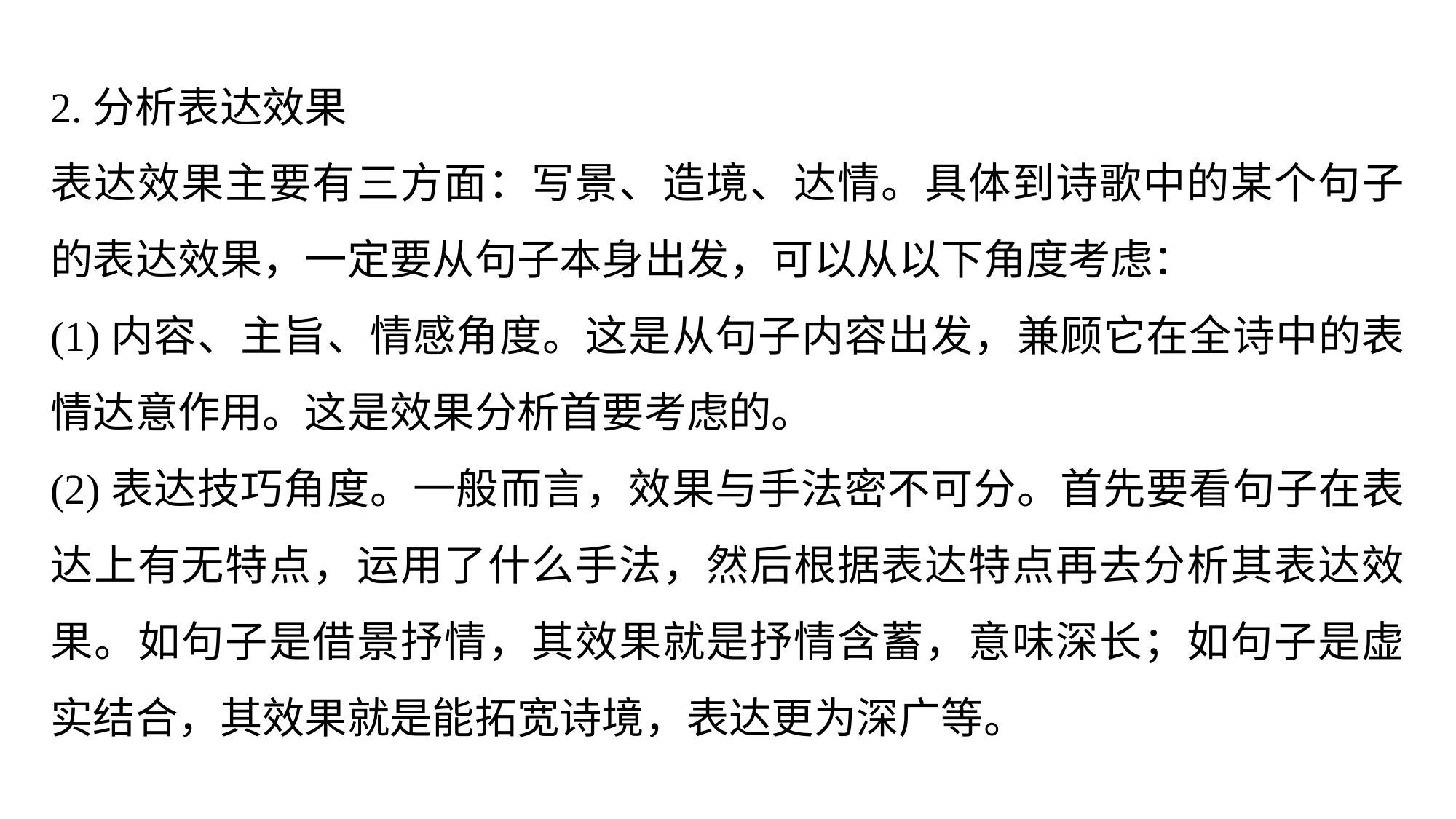

2.分析表达效果
表达效果主要有三方面：写景、造境、达情。具体到诗歌中的某个句子的表达效果，一定要从句子本身出发，可以从以下角度考虑：
(1)内容、主旨、情感角度。这是从句子内容出发，兼顾它在全诗中的表情达意作用。这是效果分析首要考虑的。
(2)表达技巧角度。一般而言，效果与手法密不可分。首先要看句子在表达上有无特点，运用了什么手法，然后根据表达特点再去分析其表达效果。如句子是借景抒情，其效果就是抒情含蓄，意味深长；如句子是虚实结合，其效果就是能拓宽诗境，表达更为深广等。